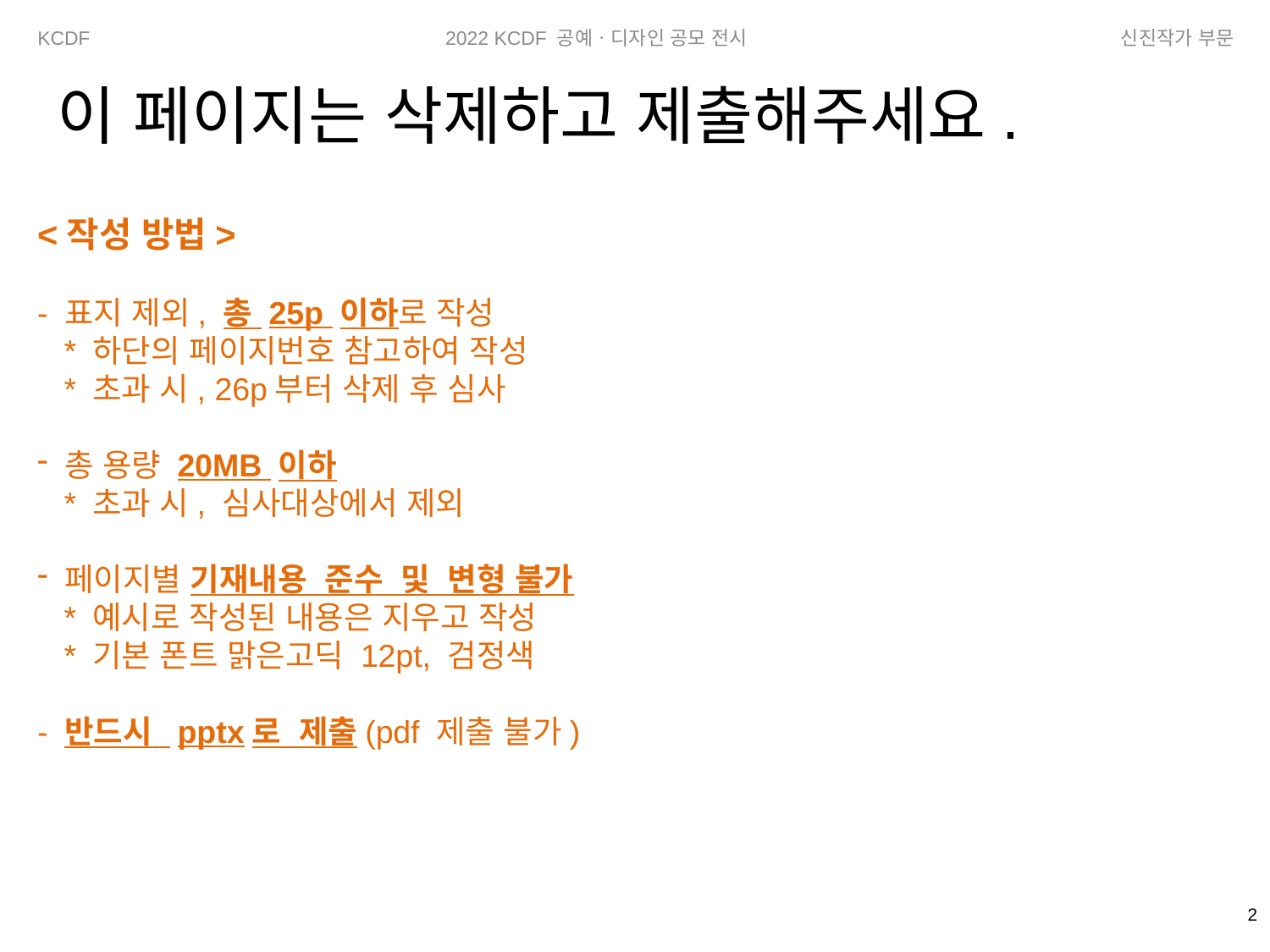

이 페이지는 삭제하고 제출해주세요.
<작성 방법>

- 표지 제외, 총 25p 이하로 작성
   * 하단의 페이지번호 참고하여 작성
   * 초과 시, 26p부터 삭제 후 심사

 총 용량 20MB 이하
   * 초과 시, 심사대상에서 제외

 페이지별 기재내용  준수  및  변형 불가
   * 예시로 작성된 내용은 지우고 작성
   * 기본 폰트 맑은고딕 12pt, 검정색

- 반드시  pptx로  제출(pdf 제출 불가)
2